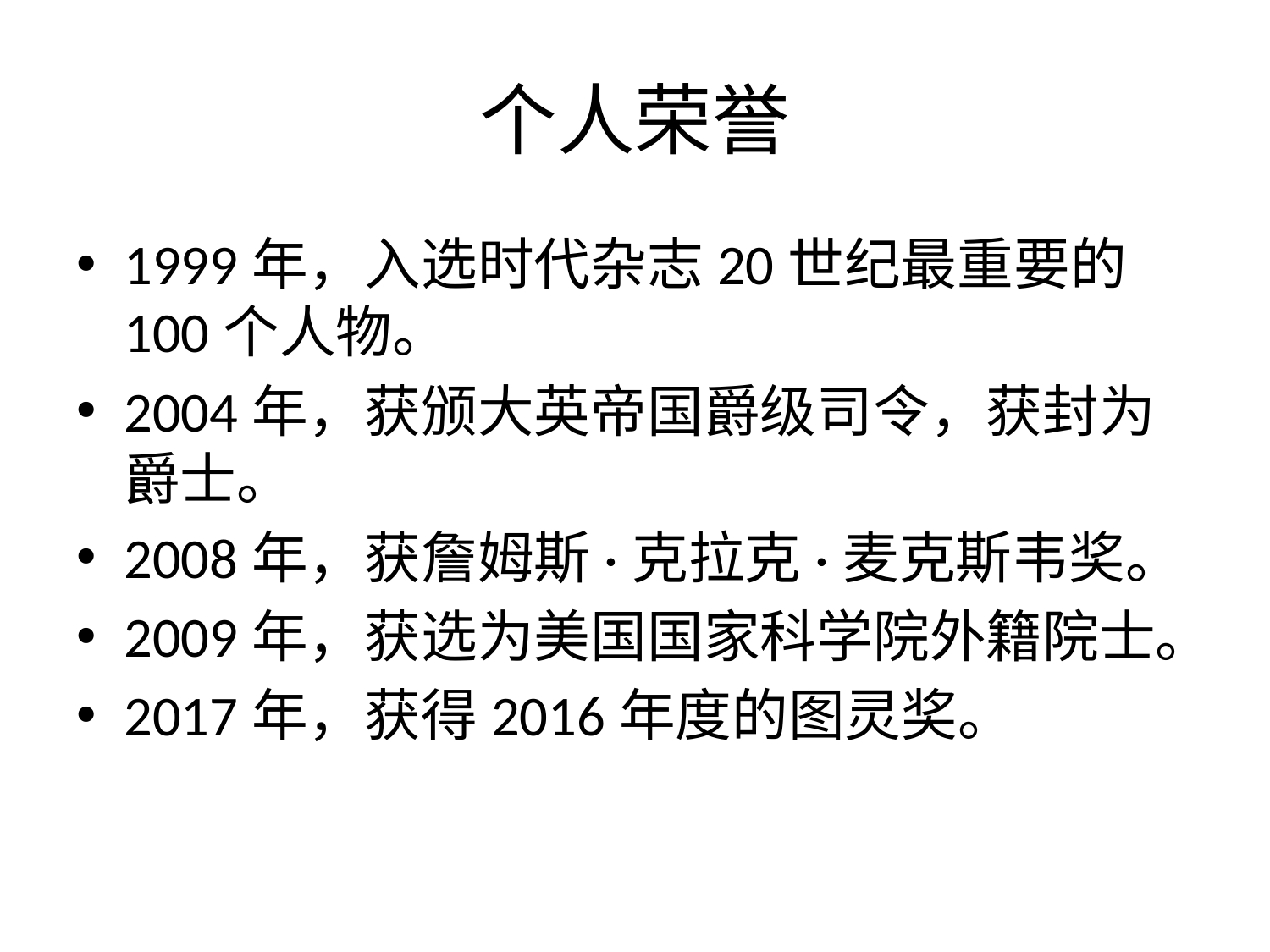

# 个人荣誉
1999年，入选时代杂志20世纪最重要的100个人物。
2004年，获颁大英帝国爵级司令，获封为爵士。
2008年，获詹姆斯·克拉克·麦克斯韦奖。
2009年，获选为美国国家科学院外籍院士。
2017年，获得2016年度的图灵奖。